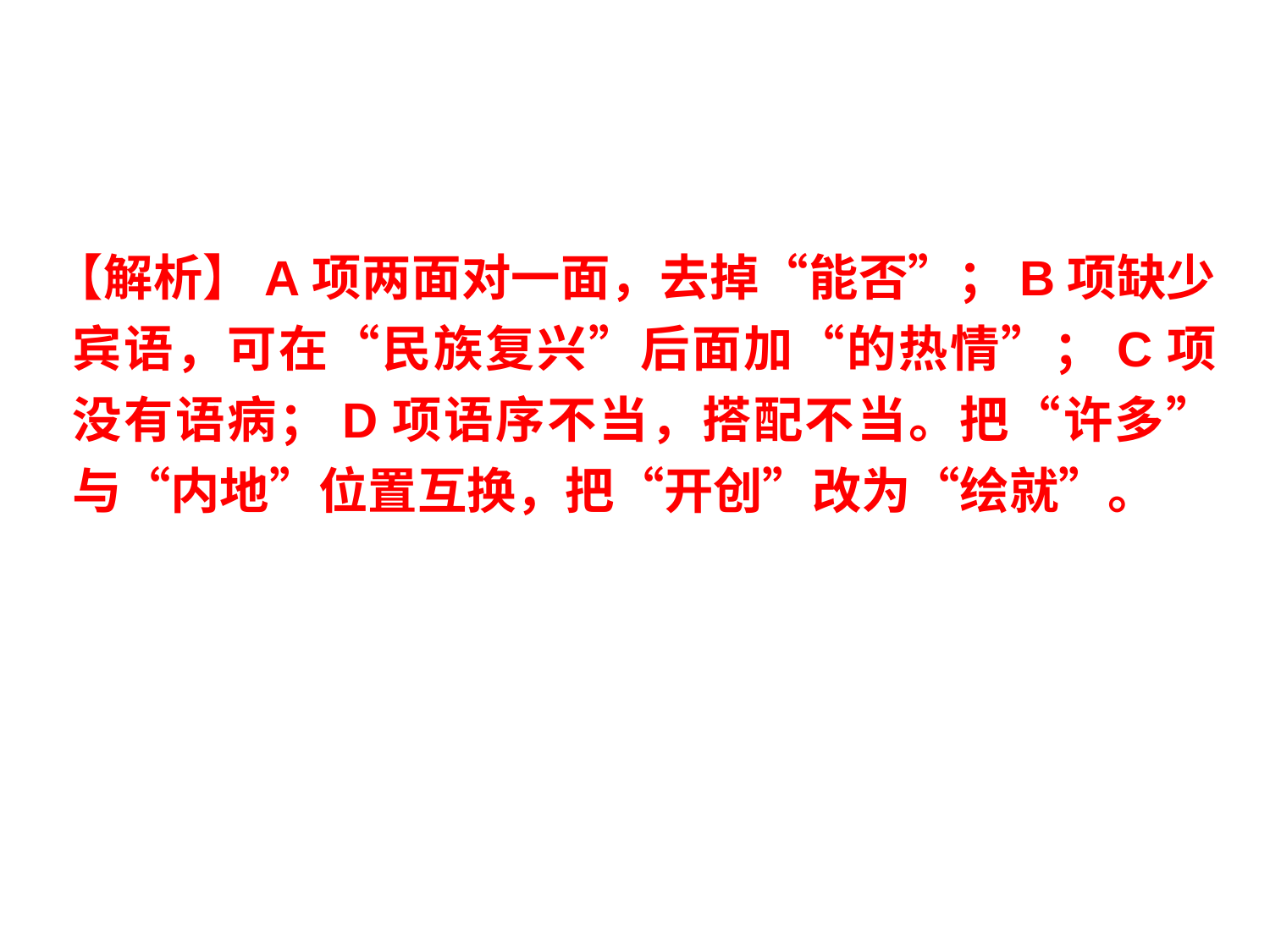

【解析】A项两面对一面，去掉“能否”；B项缺少宾语，可在“民族复兴”后面加“的热情”；C项没有语病；D项语序不当，搭配不当。把“许多”与“内地”位置互换，把“开创”改为“绘就”。